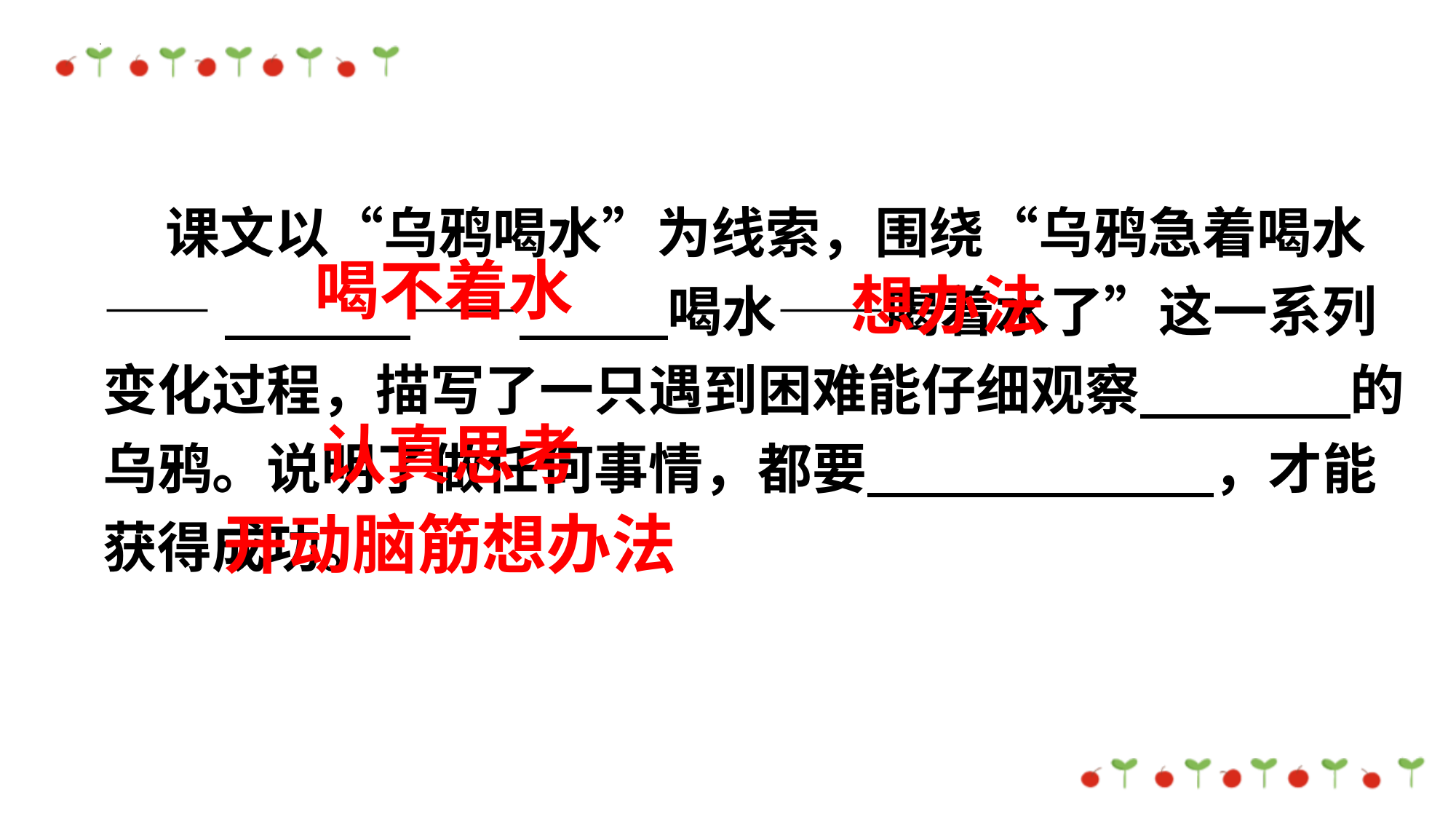

课文以“乌鸦喝水”为线索，围绕“乌鸦急着喝水——                ——            喝水——喝着水了”这一系列变化过程，描写了一只遇到困难能仔细观察                 的乌鸦。说明了做任何事情，都要                            ，才能获得成功。
喝不着水
想办法
认真思考
开动脑筋想办法